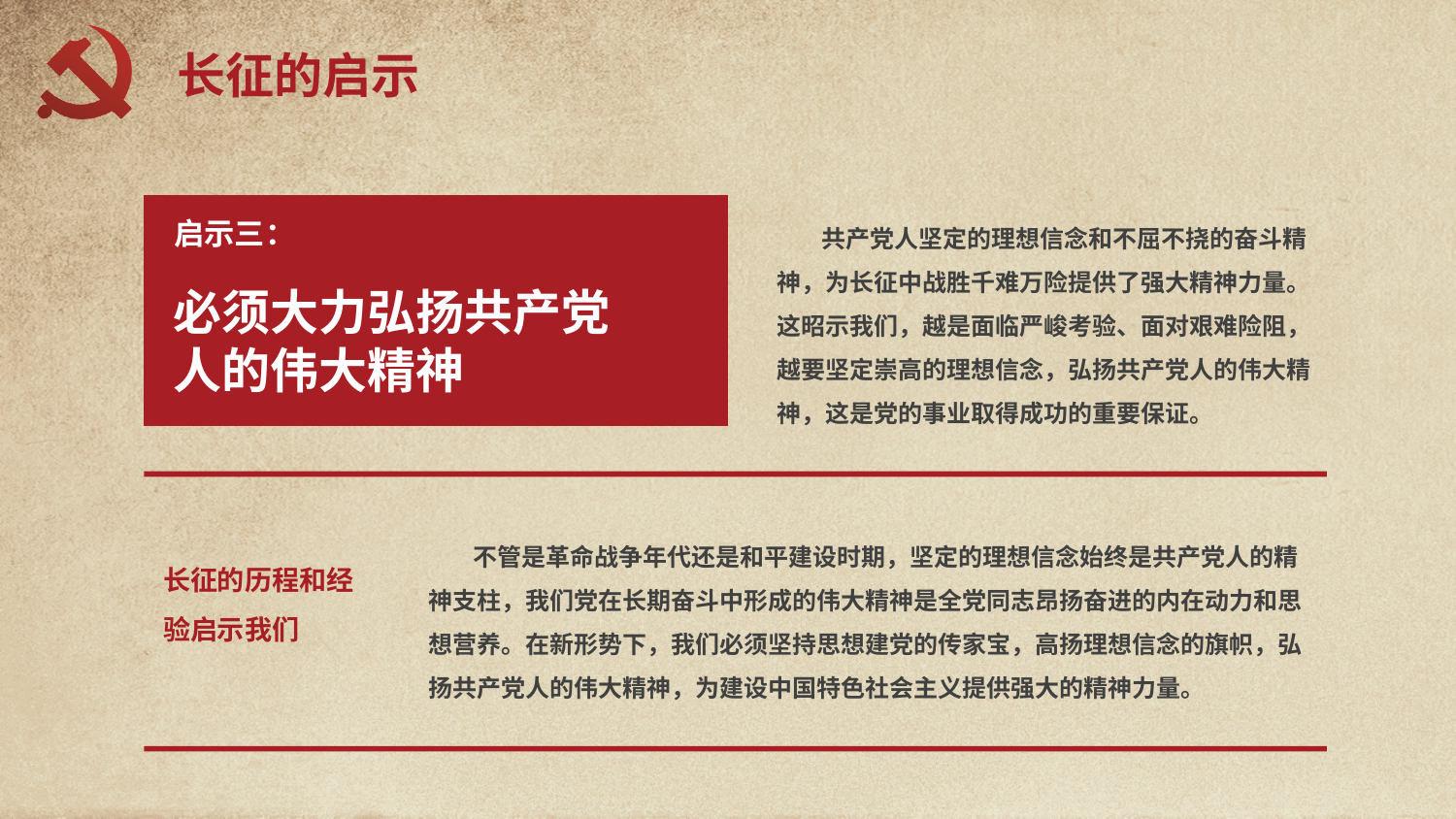

长征的启示

启示三：
必须大力弘扬共产党人的伟大精神
       共产党人坚定的理想信念和不屈不挠的奋斗精神，为长征中战胜千难万险提供了强大精神力量。这昭示我们，越是面临严峻考验、面对艰难险阻，越要坚定崇高的理想信念，弘扬共产党人的伟大精神，这是党的事业取得成功的重要保证。

       不管是革命战争年代还是和平建设时期，坚定的理想信念始终是共产党人的精神支柱，我们党在长期奋斗中形成的伟大精神是全党同志昂扬奋进的内在动力和思想营养。在新形势下，我们必须坚持思想建党的传家宝，高扬理想信念的旗帜，弘扬共产党人的伟大精神，为建设中国特色社会主义提供强大的精神力量。
长征的历程和经验启示我们